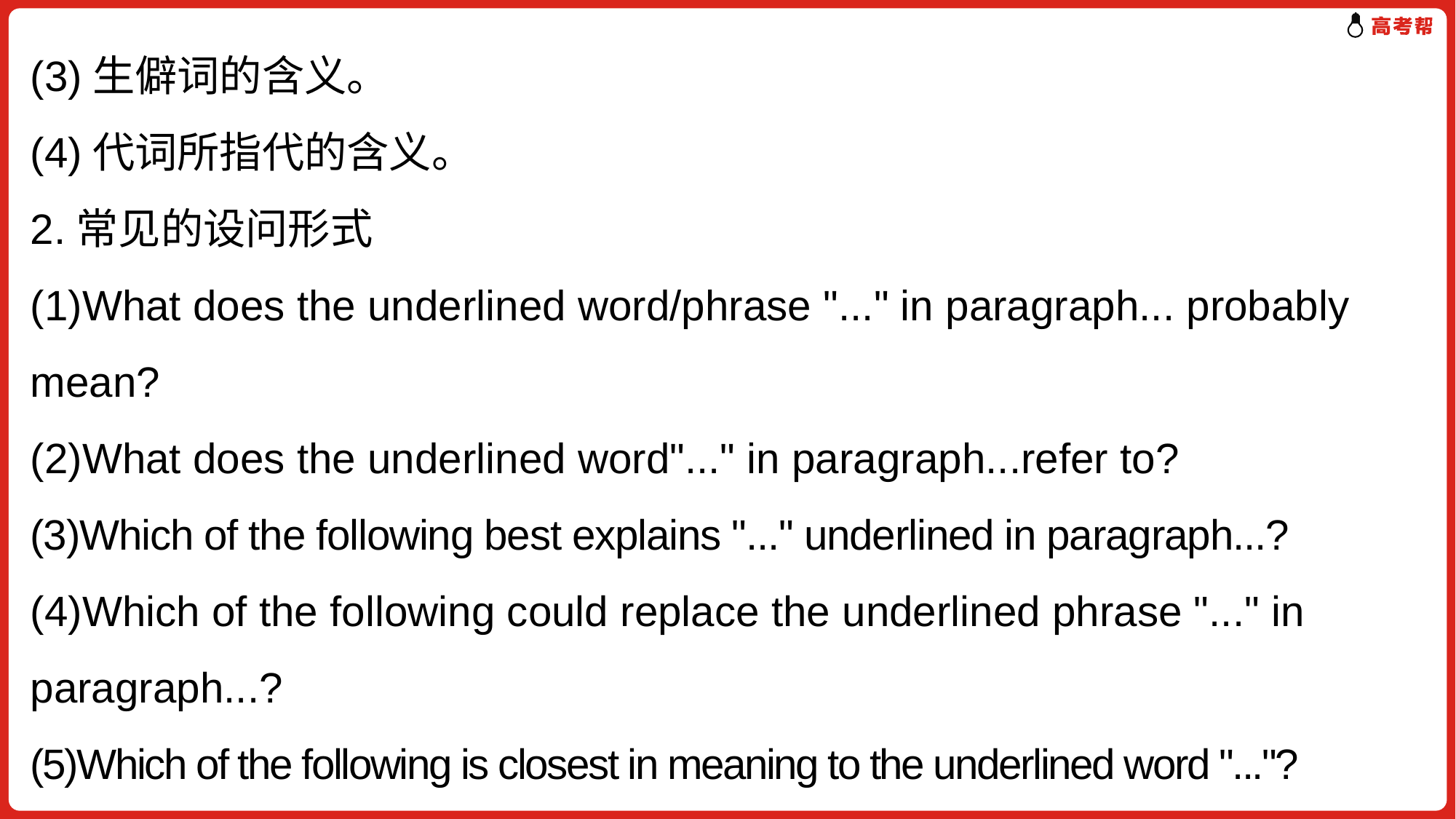

(3)生僻词的含义。
(4)代词所指代的含义。
2.常见的设问形式
(1)What does the underlined word/phrase "..." in paragraph... probably mean?
(2)What does the underlined word"..." in paragraph...refer to?
(3)Which of the following best explains "..." underlined in paragraph...?
(4)Which of the following could replace the underlined phrase "..." in paragraph...?
(5)Which of the following is closest in meaning to the underlined word "..."?